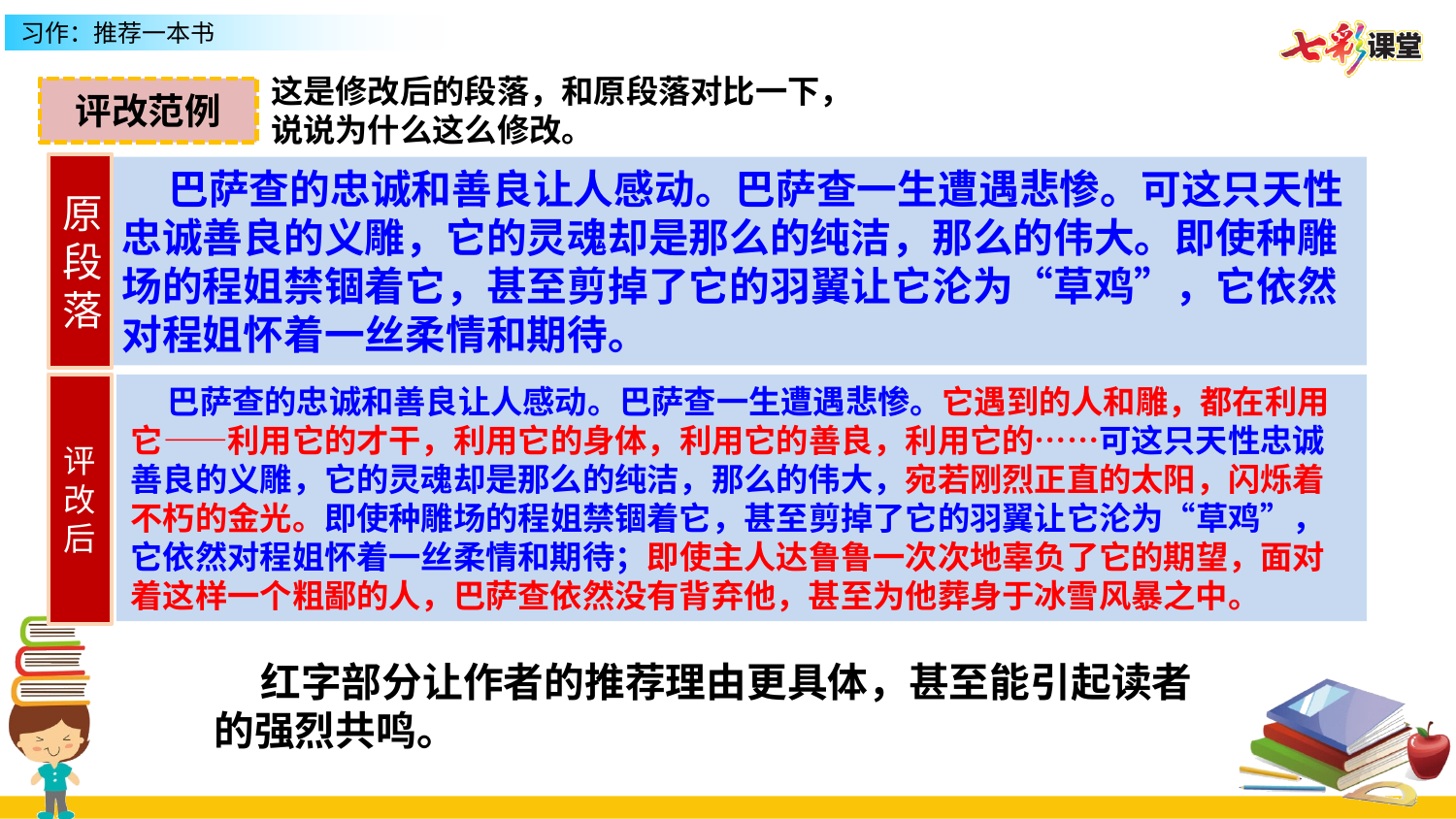

这是修改后的段落，和原段落对比一下，
说说为什么这么修改。
评改范例
原段落
    巴萨查的忠诚和善良让人感动。巴萨查一生遭遇悲惨。可这只天性忠诚善良的义雕，它的灵魂却是那么的纯洁，那么的伟大。即使种雕场的程姐禁锢着它，甚至剪掉了它的羽翼让它沦为“草鸡”，它依然对程姐怀着一丝柔情和期待。
评改后
    巴萨查的忠诚和善良让人感动。巴萨查一生遭遇悲惨。它遇到的人和雕，都在利用它——利用它的才干，利用它的身体，利用它的善良，利用它的……可这只天性忠诚善良的义雕，它的灵魂却是那么的纯洁，那么的伟大，宛若刚烈正直的太阳，闪烁着不朽的金光。即使种雕场的程姐禁锢着它，甚至剪掉了它的羽翼让它沦为“草鸡”，它依然对程姐怀着一丝柔情和期待；即使主人达鲁鲁一次次地辜负了它的期望，面对着这样一个粗鄙的人，巴萨查依然没有背弃他，甚至为他葬身于冰雪风暴之中。
    红字部分让作者的推荐理由更具体，甚至能引起读者的强烈共鸣。